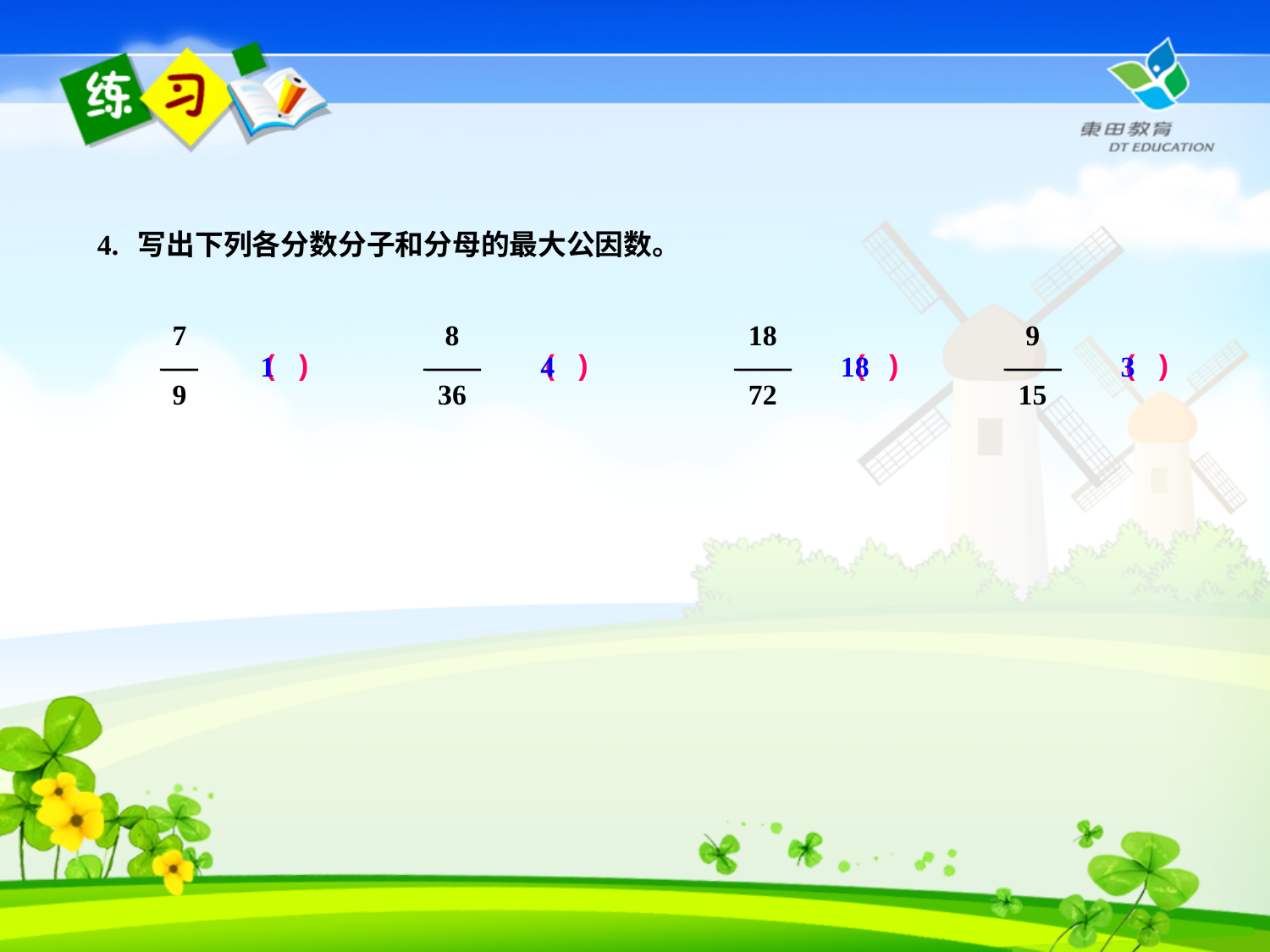

4. 写出下列各分数分子和分母的最大公因数。
7
9

8
36

18
72

9
15

(   )
(   )
(   )
(   )
1
4
18
3